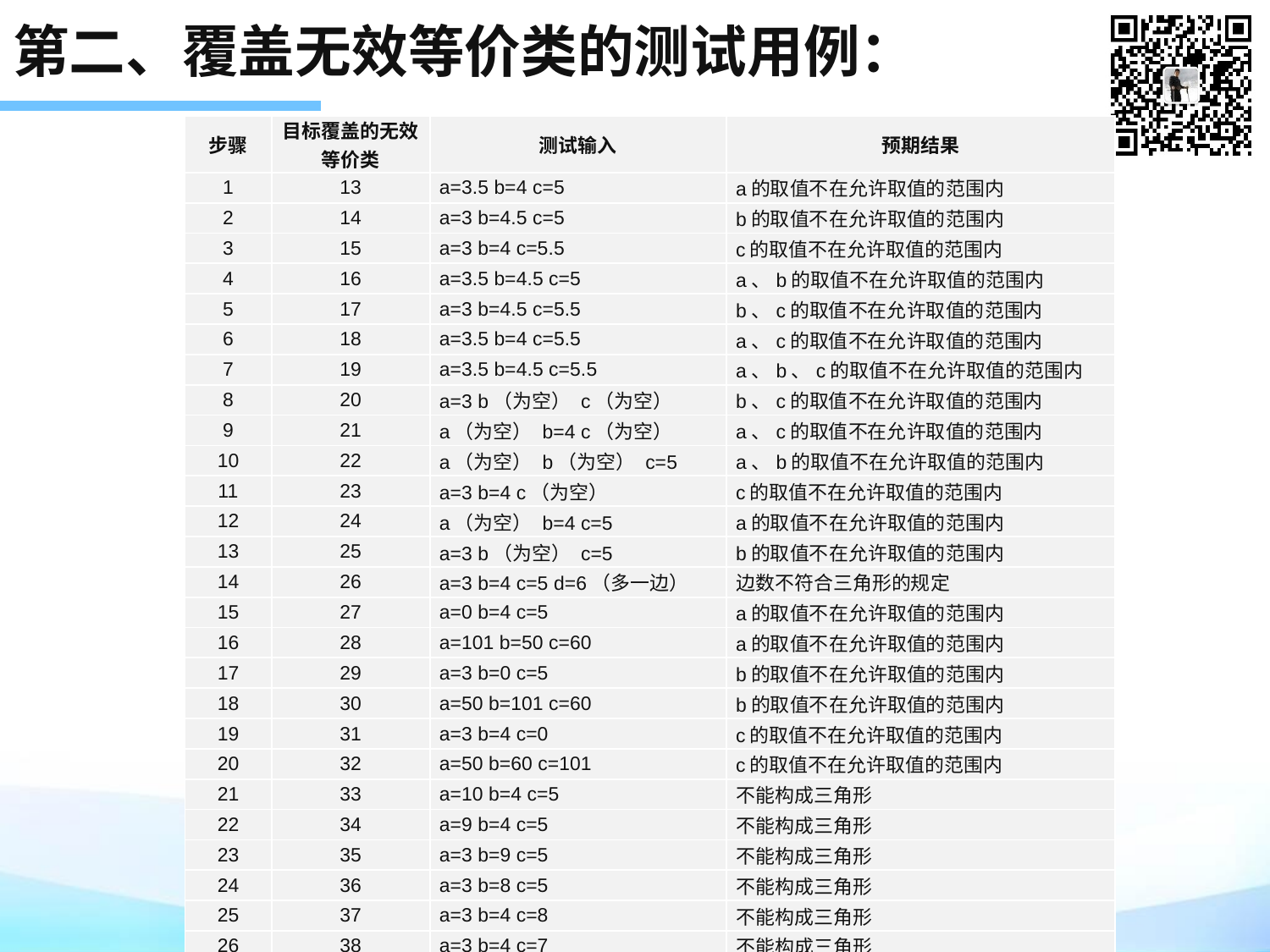

# 第二、覆盖无效等价类的测试用例：
| 步骤 | 目标覆盖的无效等价类 | 测试输入 | 预期结果 |
| --- | --- | --- | --- |
| 1 | 13 | a=3.5 b=4 c=5 | a的取值不在允许取值的范围内 |
| 2 | 14 | a=3 b=4.5 c=5 | b的取值不在允许取值的范围内 |
| 3 | 15 | a=3 b=4 c=5.5 | c的取值不在允许取值的范围内 |
| 4 | 16 | a=3.5 b=4.5 c=5 | a、b的取值不在允许取值的范围内 |
| 5 | 17 | a=3 b=4.5 c=5.5 | b、c的取值不在允许取值的范围内 |
| 6 | 18 | a=3.5 b=4 c=5.5 | a、c的取值不在允许取值的范围内 |
| 7 | 19 | a=3.5 b=4.5 c=5.5 | a、b、c的取值不在允许取值的范围内 |
| 8 | 20 | a=3 b（为空） c（为空） | b、c的取值不在允许取值的范围内 |
| 9 | 21 | a（为空） b=4 c（为空） | a、c的取值不在允许取值的范围内 |
| 10 | 22 | a（为空） b（为空） c=5 | a、b的取值不在允许取值的范围内 |
| 11 | 23 | a=3 b=4 c（为空） | c的取值不在允许取值的范围内 |
| 12 | 24 | a（为空） b=4 c=5 | a的取值不在允许取值的范围内 |
| 13 | 25 | a=3 b（为空） c=5 | b的取值不在允许取值的范围内 |
| 14 | 26 | a=3 b=4 c=5 d=6（多一边） | 边数不符合三角形的规定 |
| 15 | 27 | a=0 b=4 c=5 | a的取值不在允许取值的范围内 |
| 16 | 28 | a=101 b=50 c=60 | a的取值不在允许取值的范围内 |
| 17 | 29 | a=3 b=0 c=5 | b的取值不在允许取值的范围内 |
| 18 | 30 | a=50 b=101 c=60 | b的取值不在允许取值的范围内 |
| 19 | 31 | a=3 b=4 c=0 | c的取值不在允许取值的范围内 |
| 20 | 32 | a=50 b=60 c=101 | c的取值不在允许取值的范围内 |
| 21 | 33 | a=10 b=4 c=5 | 不能构成三角形 |
| 22 | 34 | a=9 b=4 c=5 | 不能构成三角形 |
| 23 | 35 | a=3 b=9 c=5 | 不能构成三角形 |
| 24 | 36 | a=3 b=8 c=5 | 不能构成三角形 |
| 25 | 37 | a=3 b=4 c=8 | 不能构成三角形 |
| 26 | 38 | a=3 b=4 c=7 | 不能构成三角形 |